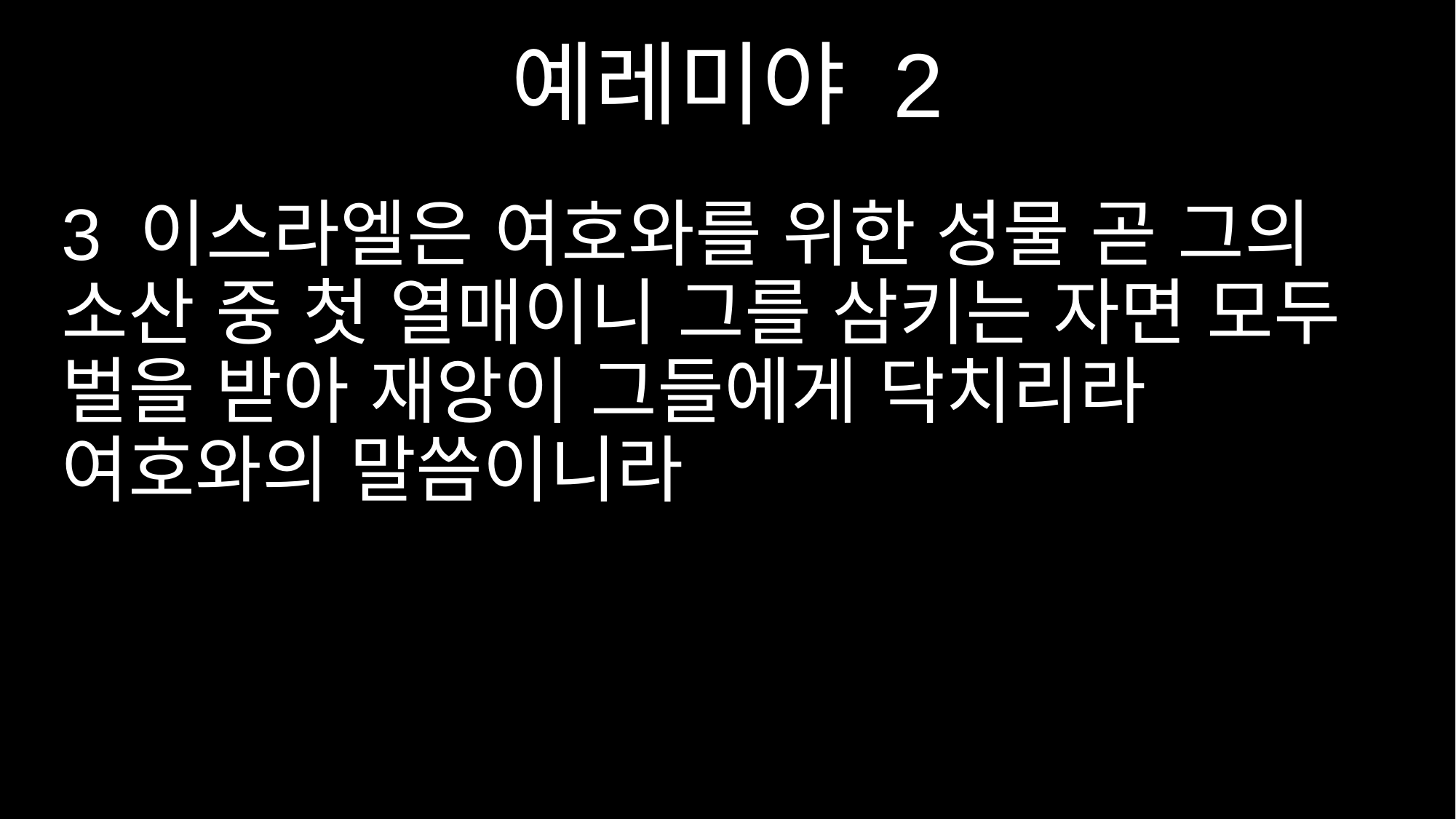

예레미야 2
3 이스라엘은 여호와를 위한 성물 곧 그의 소산 중 첫 열매이니 그를 삼키는 자면 모두 벌을 받아 재앙이 그들에게 닥치리라 여호와의 말씀이니라